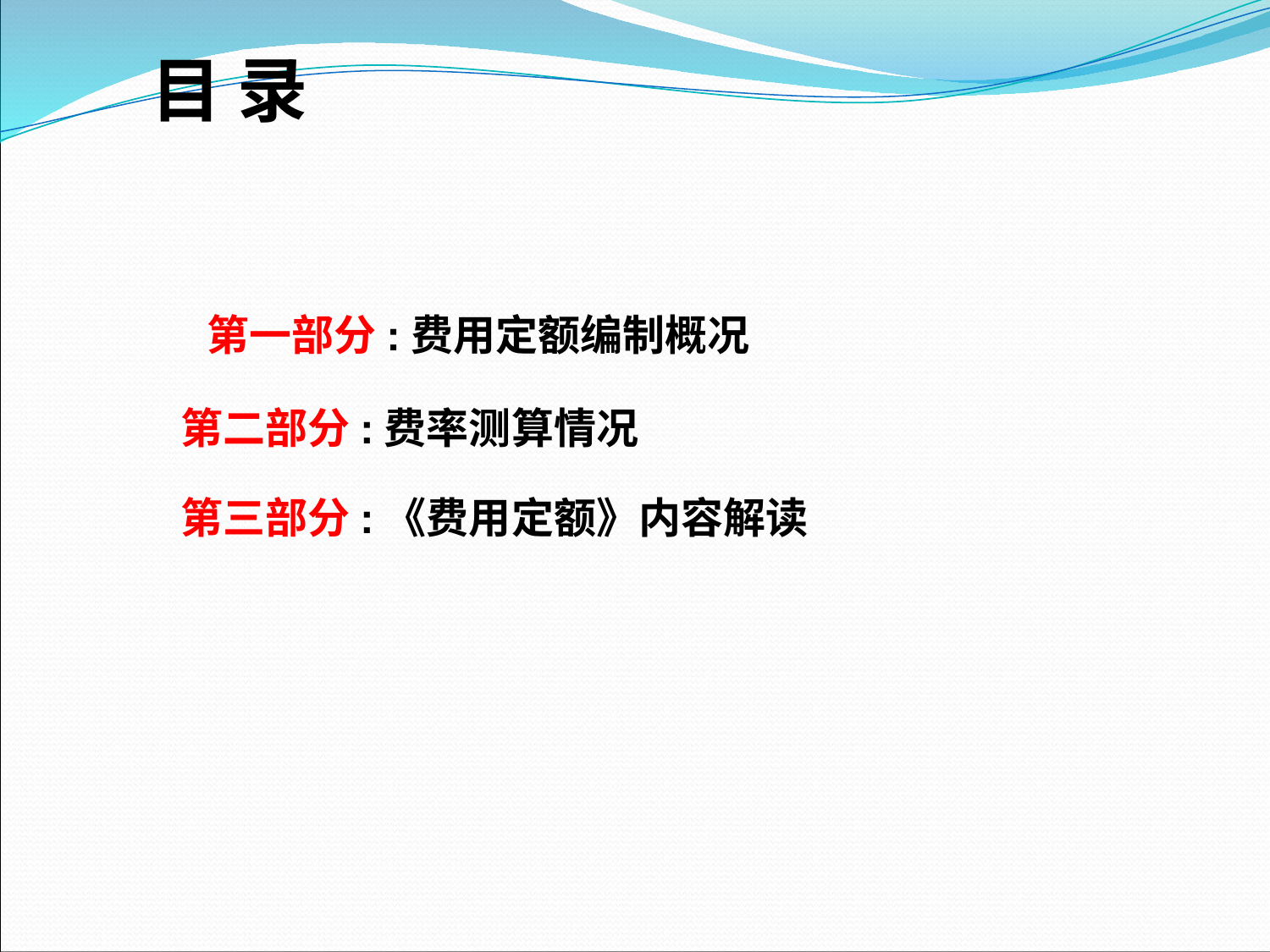

目 录
    第一部分:费用定额编制概况
   第二部分:费率测算情况
   第三部分:《费用定额》内容解读

2